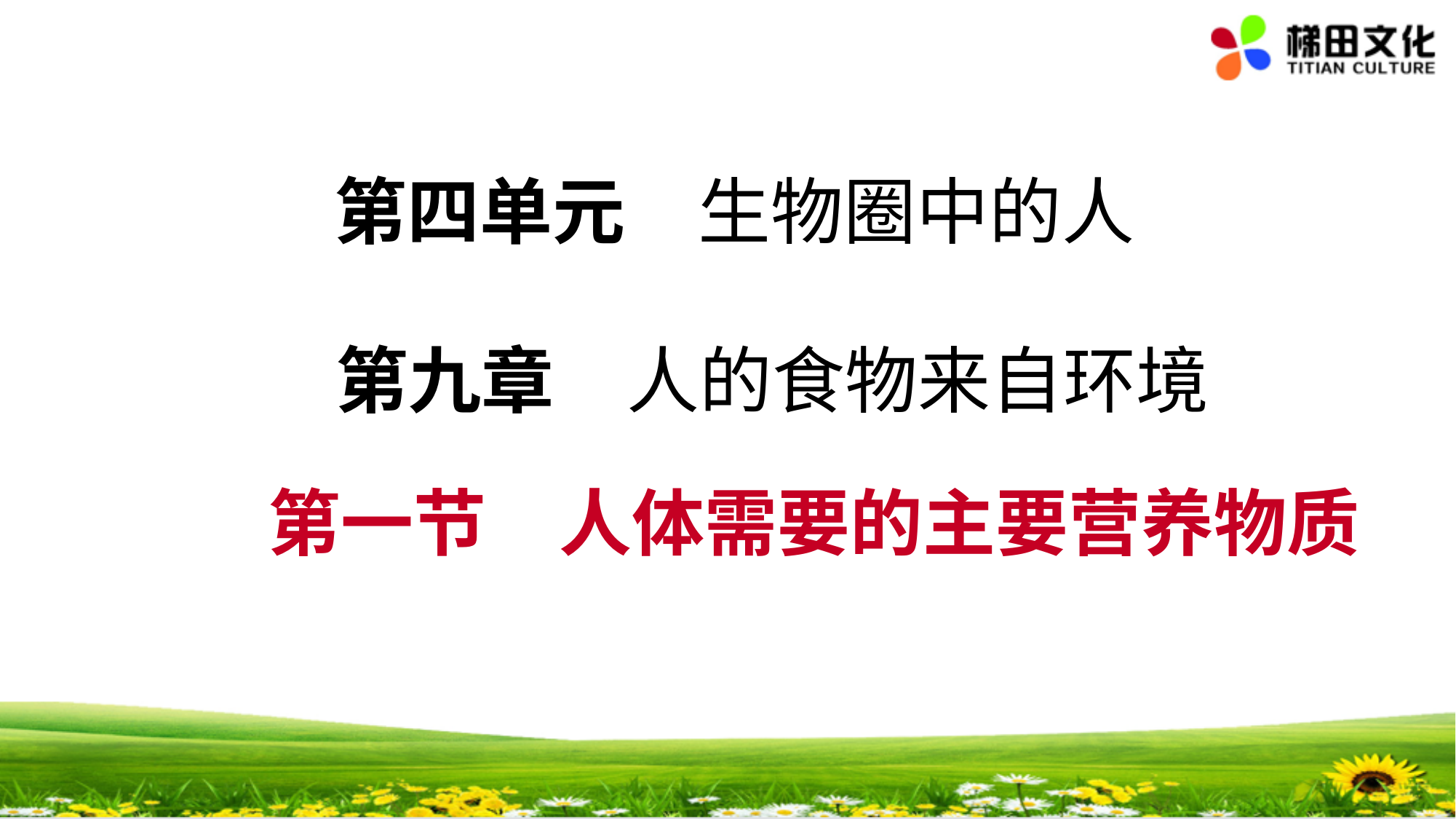

第四单元　生物圈中的人
第九章　人的食物来自环境
第一节　人体需要的主要营养物质